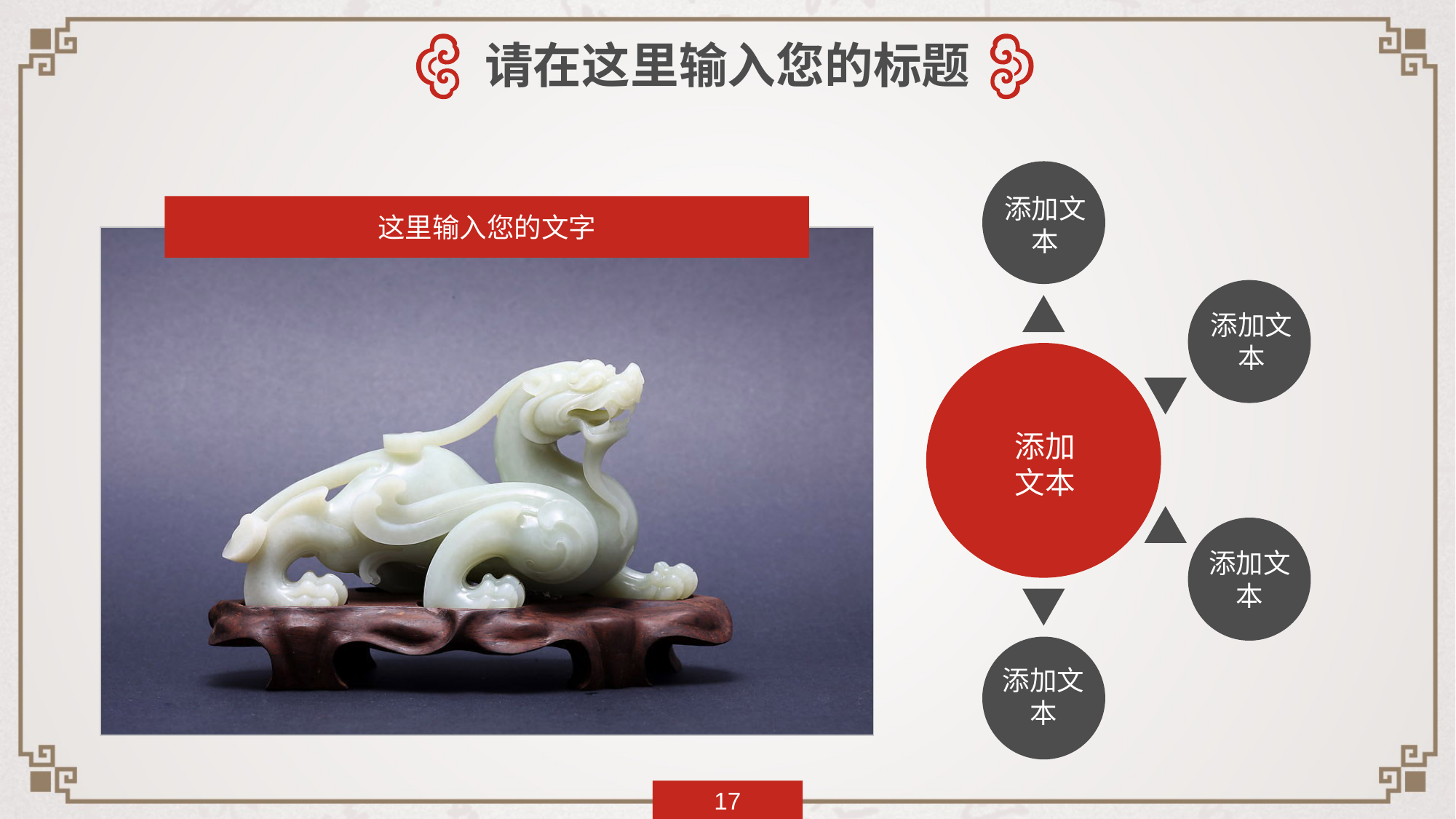

请在这里输入您的标题

添加文本

这里输入您的文字

添加文本

添加文本

添加文本

添加文本